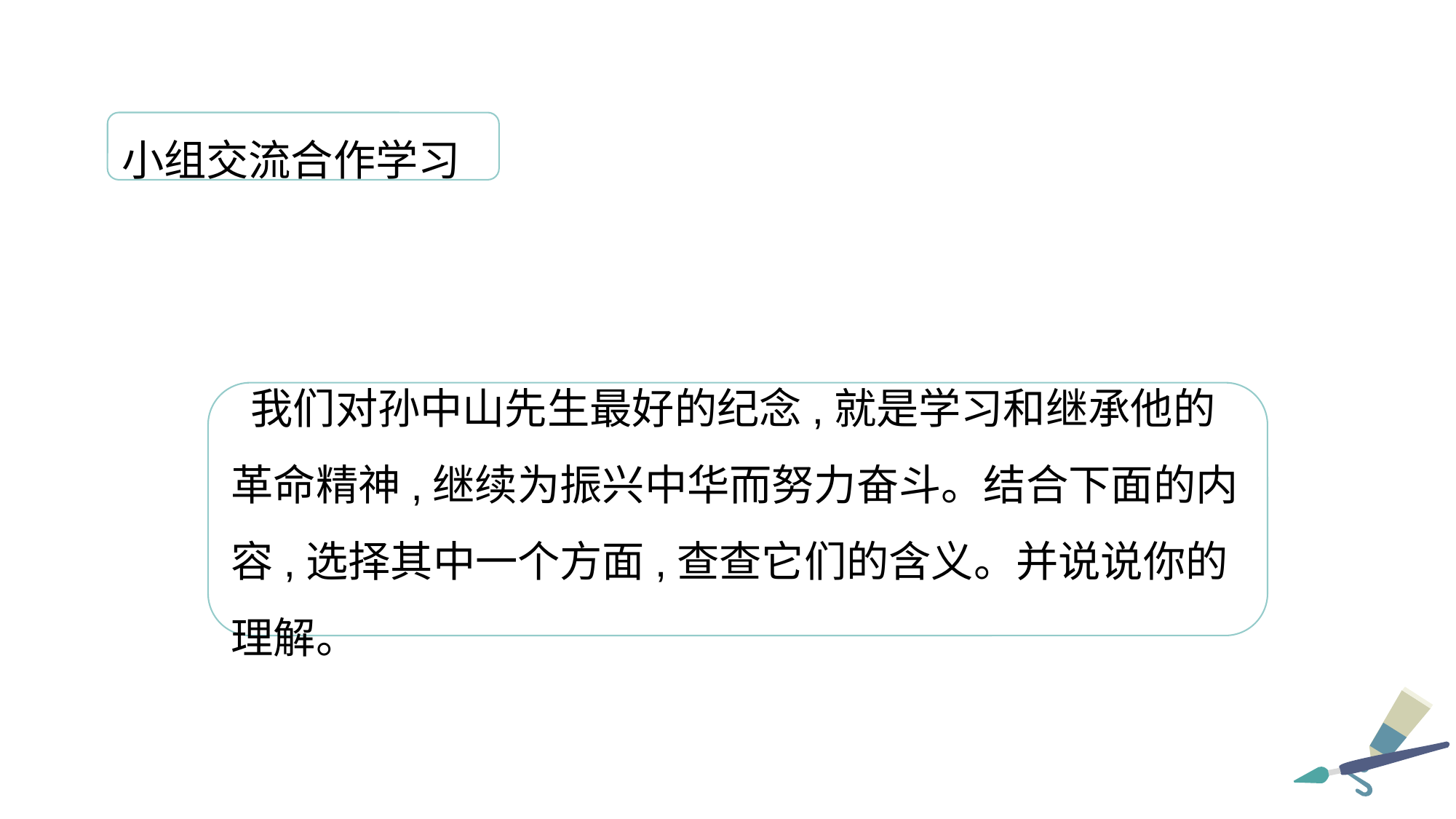

小组交流合作学习
 我们对孙中山先生最好的纪念,就是学习和继承他的革命精神,继续为振兴中华而努力奋斗。结合下面的内容,选择其中一个方面,查查它们的含义。并说说你的理解。